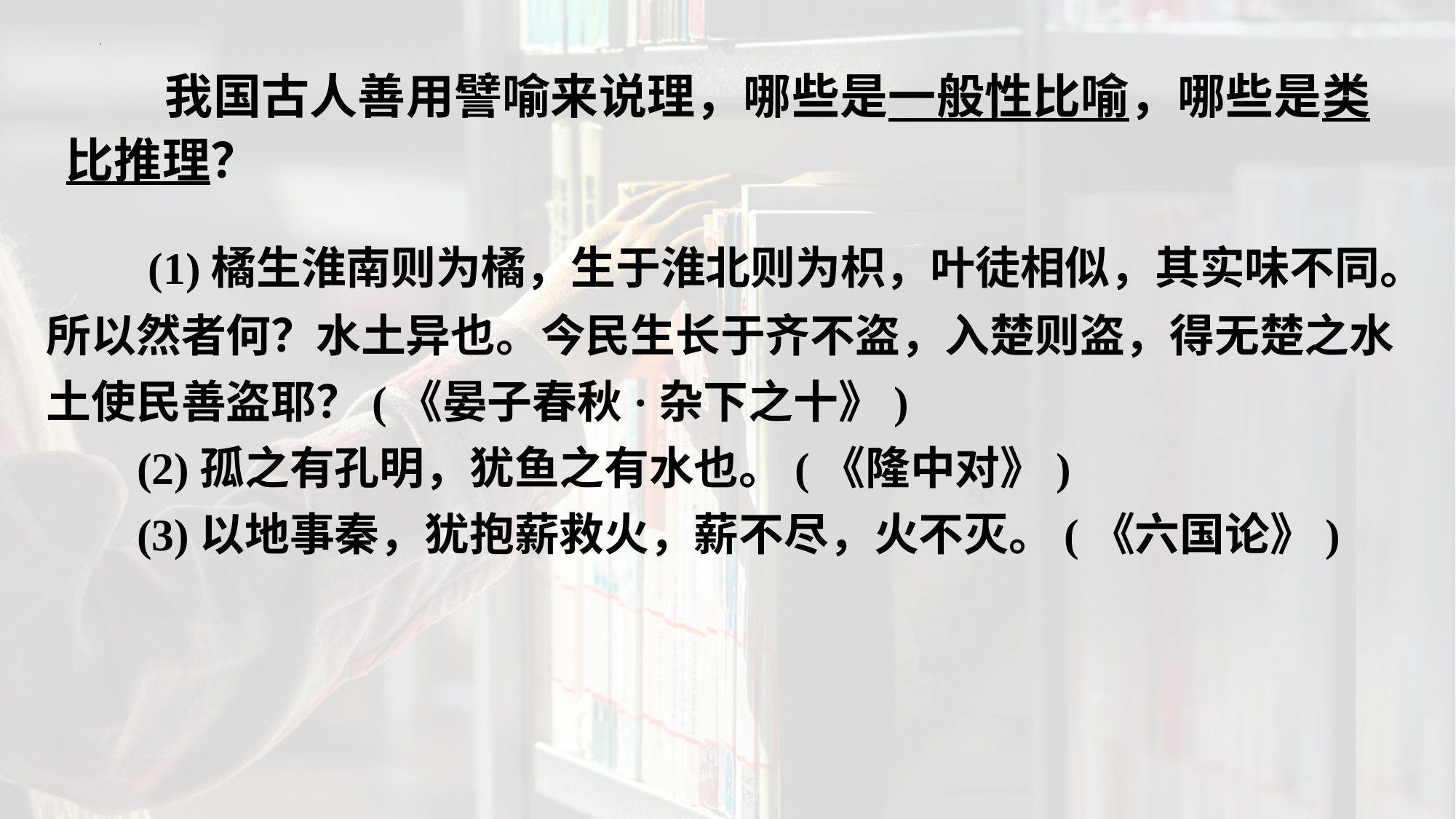

我国古人善用譬喻来说理，哪些是一般性比喻，哪些是类比推理？
        (1)橘生淮南则为橘，生于淮北则为枳，叶徒相似，其实味不同。所以然者何？水土异也。今民生长于齐不盗，入楚则盗，得无楚之水土使民善盗耶？(《晏子春秋·杂下之十》)
        (2)孤之有孔明，犹鱼之有水也。(《隆中对》)
        (3)以地事秦，犹抱薪救火，薪不尽，火不灭。(《六国论》)